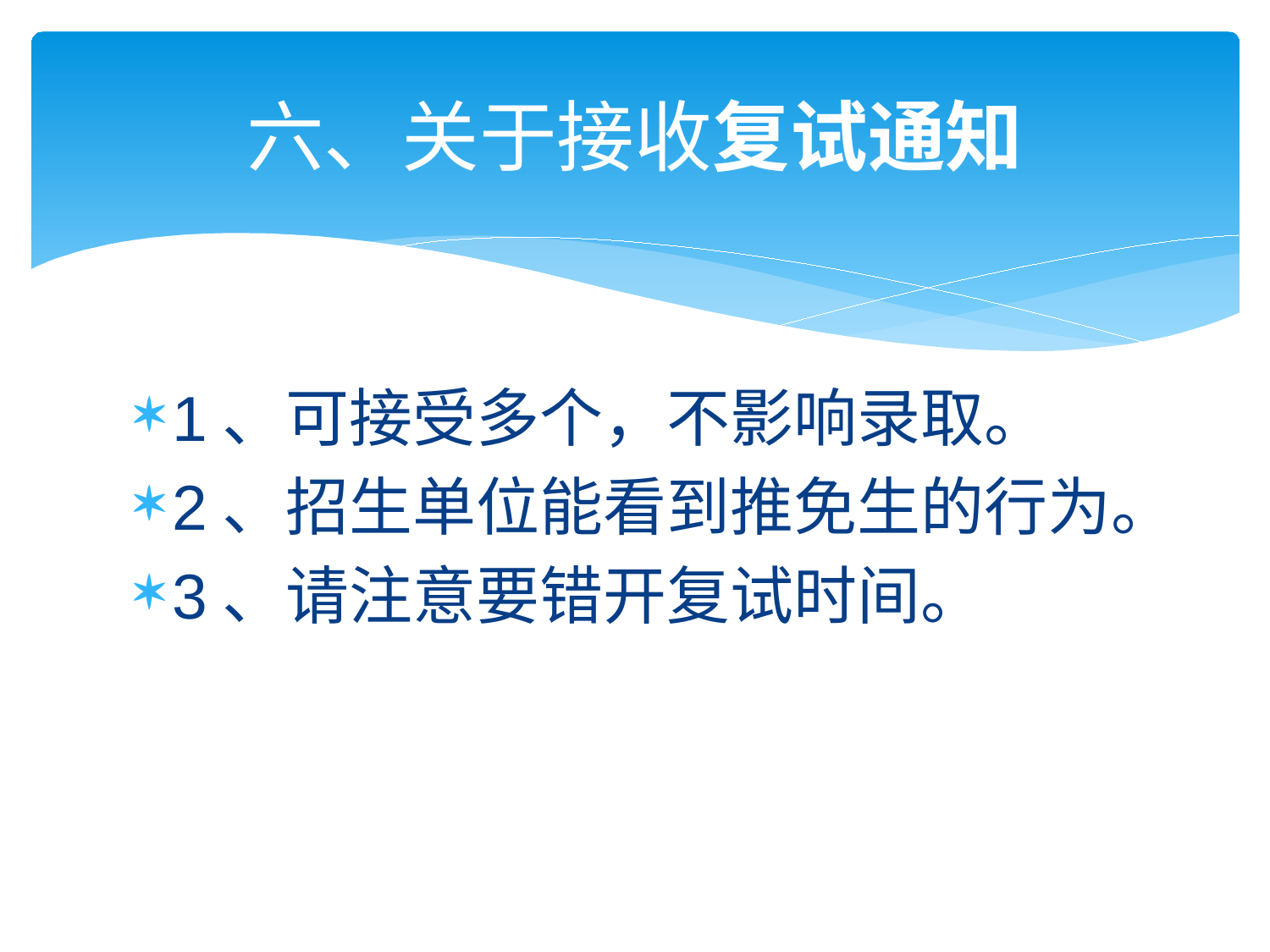

# 六、关于接收复试通知
1、可接受多个，不影响录取。
2、招生单位能看到推免生的行为。
3、请注意要错开复试时间。